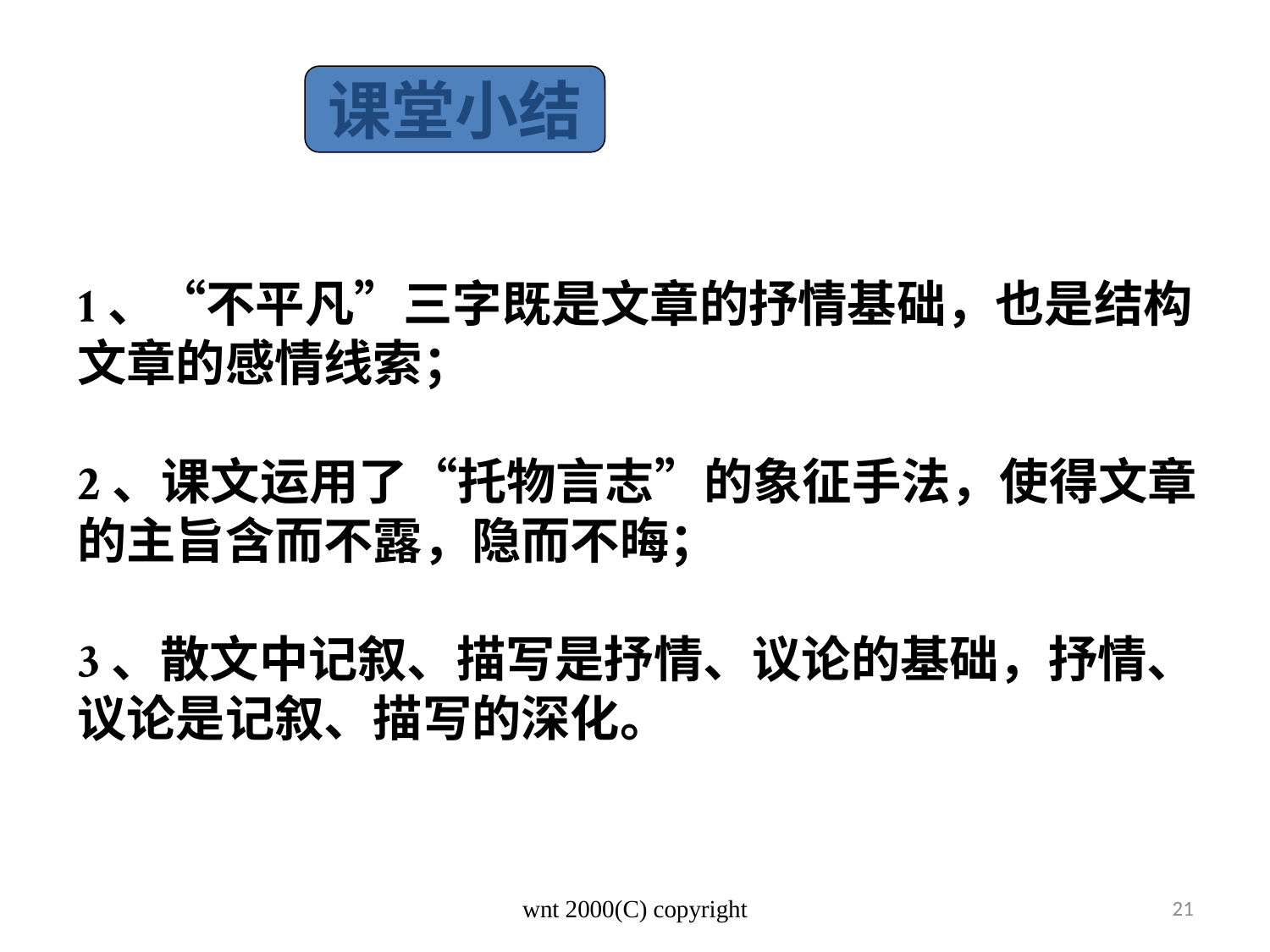

课堂小结
1、“不平凡”三字既是文章的抒情基础，也是结构文章的感情线索；

2、课文运用了“托物言志”的象征手法，使得文章的主旨含而不露，隐而不晦；

3、散文中记叙、描写是抒情、议论的基础，抒情、议论是记叙、描写的深化。
wnt 2000(C) copyright
21